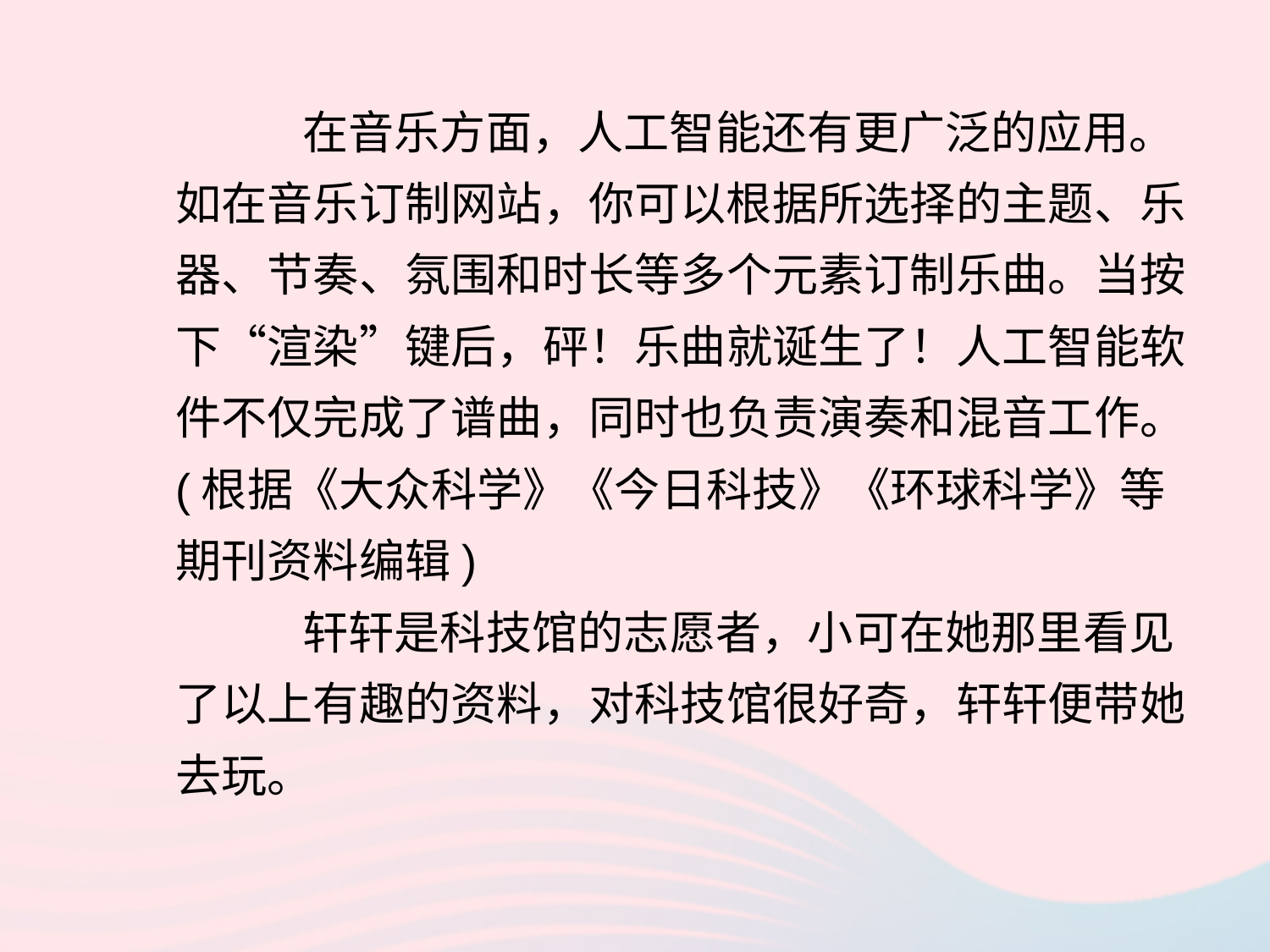

在音乐方面，人工智能还有更广泛的应用。如在音乐订制网站，你可以根据所选择的主题、乐器、节奏、氛围和时长等多个元素订制乐曲。当按下“渲染”键后，砰！乐曲就诞生了！人工智能软件不仅完成了谱曲，同时也负责演奏和混音工作。
(根据《大众科学》《今日科技》《环球科学》等期刊资料编辑)
	轩轩是科技馆的志愿者，小可在她那里看见了以上有趣的资料，对科技馆很好奇，轩轩便带她去玩。